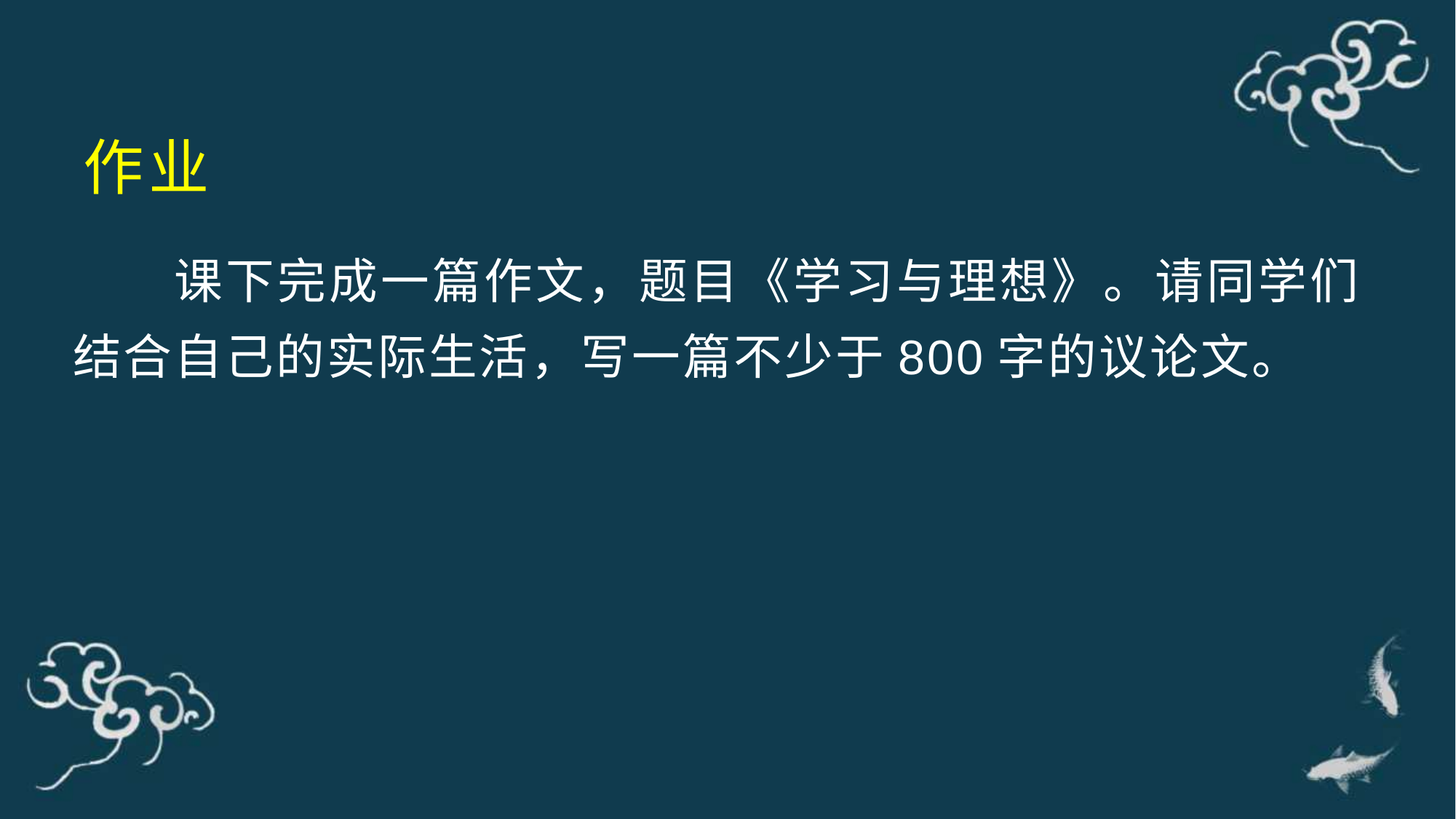

# 作业
       课下完成一篇作文，题目《学习与理想》。请同学们结合自己的实际生活，写一篇不少于800字的议论文。